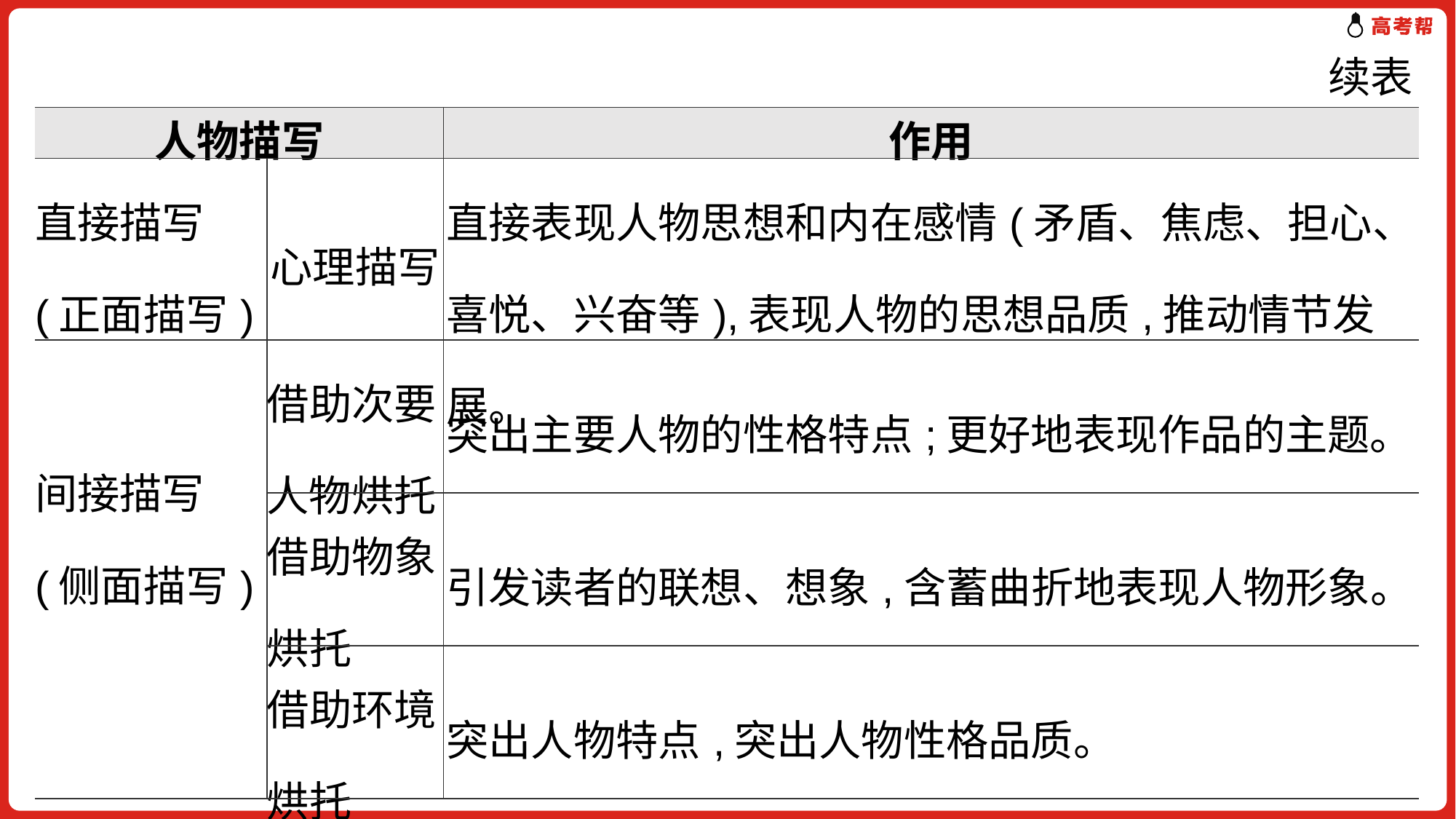

续表
| 人物描写 |  | 作用 |
| --- | --- | --- |
| 直接描写(正面描写) | 心理描写 | 直接表现人物思想和内在感情(矛盾、焦虑、担心、喜悦、兴奋等),表现人物的思想品质,推动情节发展。 |
| 间接描写(侧面描写) | 借助次要人物烘托 | 突出主要人物的性格特点;更好地表现作品的主题。 |
|  | 借助物象烘托 | 引发读者的联想、想象,含蓄曲折地表现人物形象。 |
|  | 借助环境烘托 | 突出人物特点,突出人物性格品质。 |